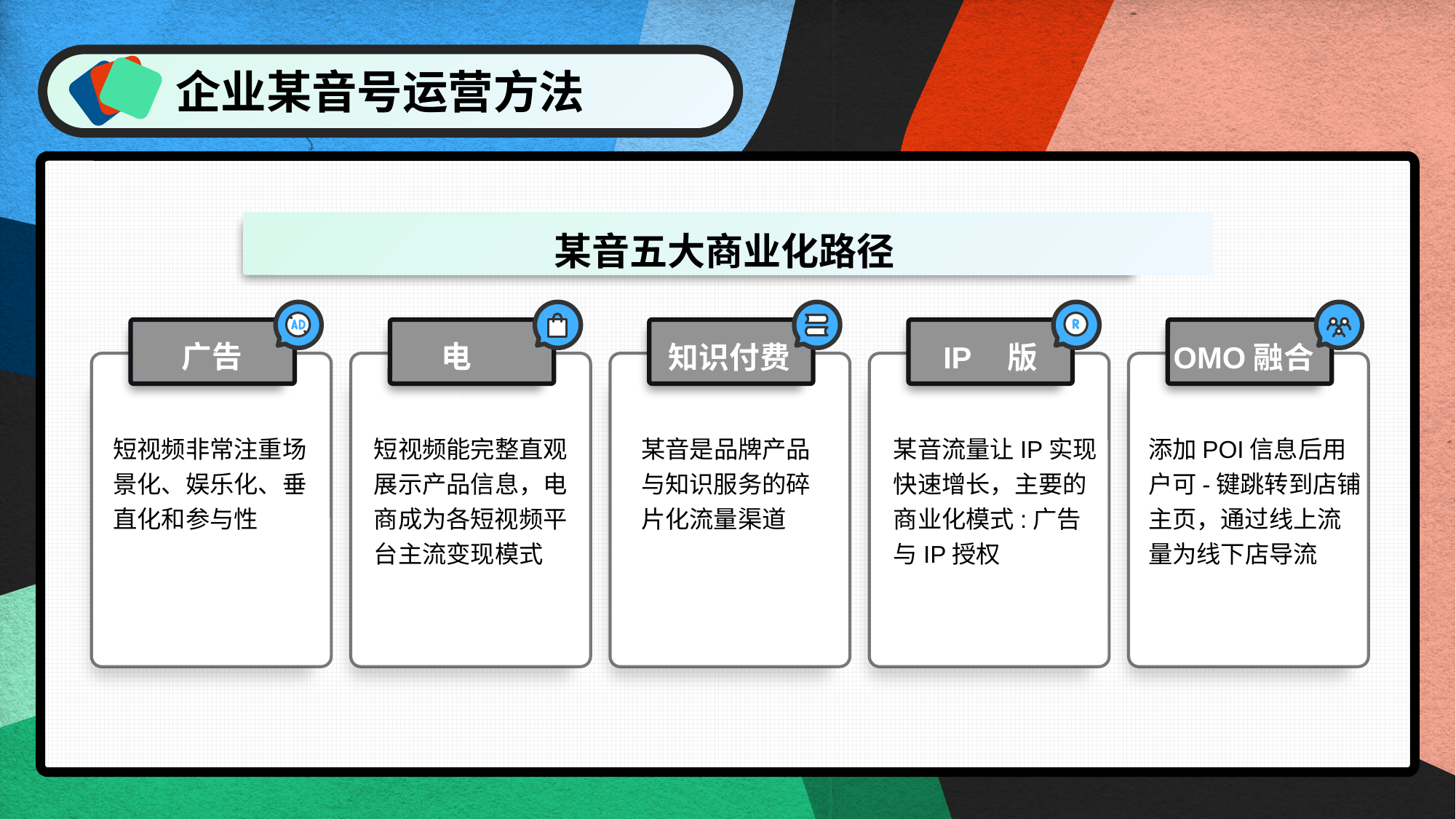

企业某音号运营方法
某音五大商业化路径

广告

电商

IP版权

知识付费

OMO融合

短视频非常注重场景化、娱乐化、垂直化和参与性
短视频能完整直观展示产品信息，电商成为各短视频平台主流变现模式
某音是品牌产品与知识服务的碎片化流量渠道
某音流量让IP实现快速增长，主要的商业化模式:广告
与IP授权
添加POI信息后用户可-键跳转到店铺主页，通过线上流量为线下店导流